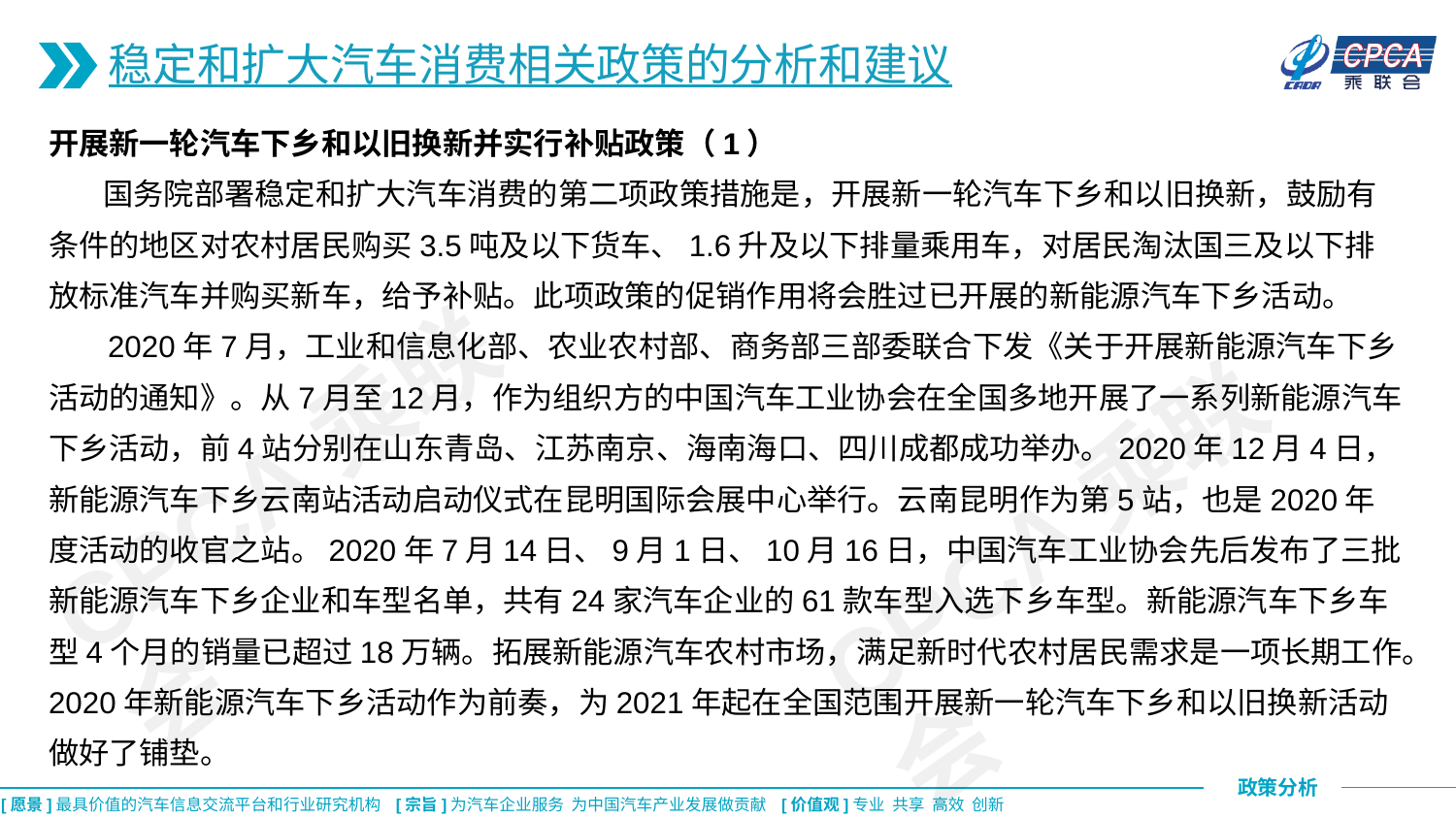

稳定和扩大汽车消费相关政策的分析和建议
开展新一轮汽车下乡和以旧换新并实行补贴政策（1）
       国务院部署稳定和扩大汽车消费的第二项政策措施是，开展新一轮汽车下乡和以旧换新，鼓励有条件的地区对农村居民购买3.5吨及以下货车、1.6升及以下排量乘用车，对居民淘汰国三及以下排放标准汽车并购买新车，给予补贴。此项政策的促销作用将会胜过已开展的新能源汽车下乡活动。
       2020年7月，工业和信息化部、农业农村部、商务部三部委联合下发《关于开展新能源汽车下乡活动的通知》。从7月至12月，作为组织方的中国汽车工业协会在全国多地开展了一系列新能源汽车下乡活动，前4站分别在山东青岛、江苏南京、海南海口、四川成都成功举办。2020年12月4日，新能源汽车下乡云南站活动启动仪式在昆明国际会展中心举行。云南昆明作为第5站，也是2020年度活动的收官之站。2020年7月14日、9月1日、10月16日，中国汽车工业协会先后发布了三批新能源汽车下乡企业和车型名单，共有24家汽车企业的61款车型入选下乡车型。新能源汽车下乡车型4个月的销量已超过18万辆。拓展新能源汽车农村市场，满足新时代农村居民需求是一项长期工作。2020年新能源汽车下乡活动作为前奏，为2021年起在全国范围开展新一轮汽车下乡和以旧换新活动做好了铺垫。
CPCA乘联会
CPCA乘联会